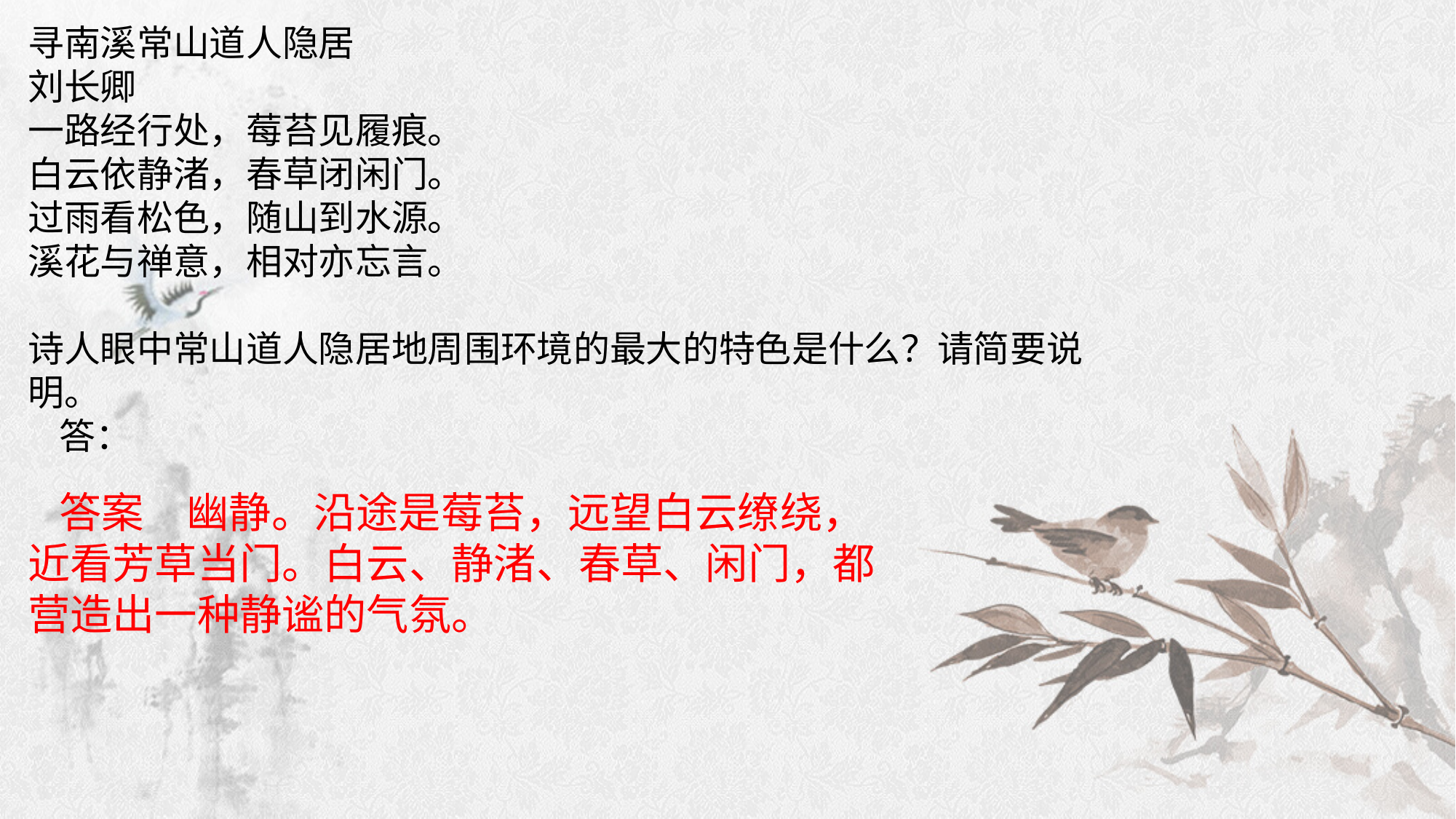

寻南溪常山道人隐居刘长卿一路经行处，莓苔见履痕。白云依静渚，春草闭闲门。过雨看松色，随山到水源。溪花与禅意，相对亦忘言。 诗人眼中常山道人隐居地周围环境的最大的特色是什么？请简要说明。答：

答案　幽静。沿途是莓苔，远望白云缭绕，近看芳草当门。白云、静渚、春草、闲门，都营造出一种静谧的气氛。